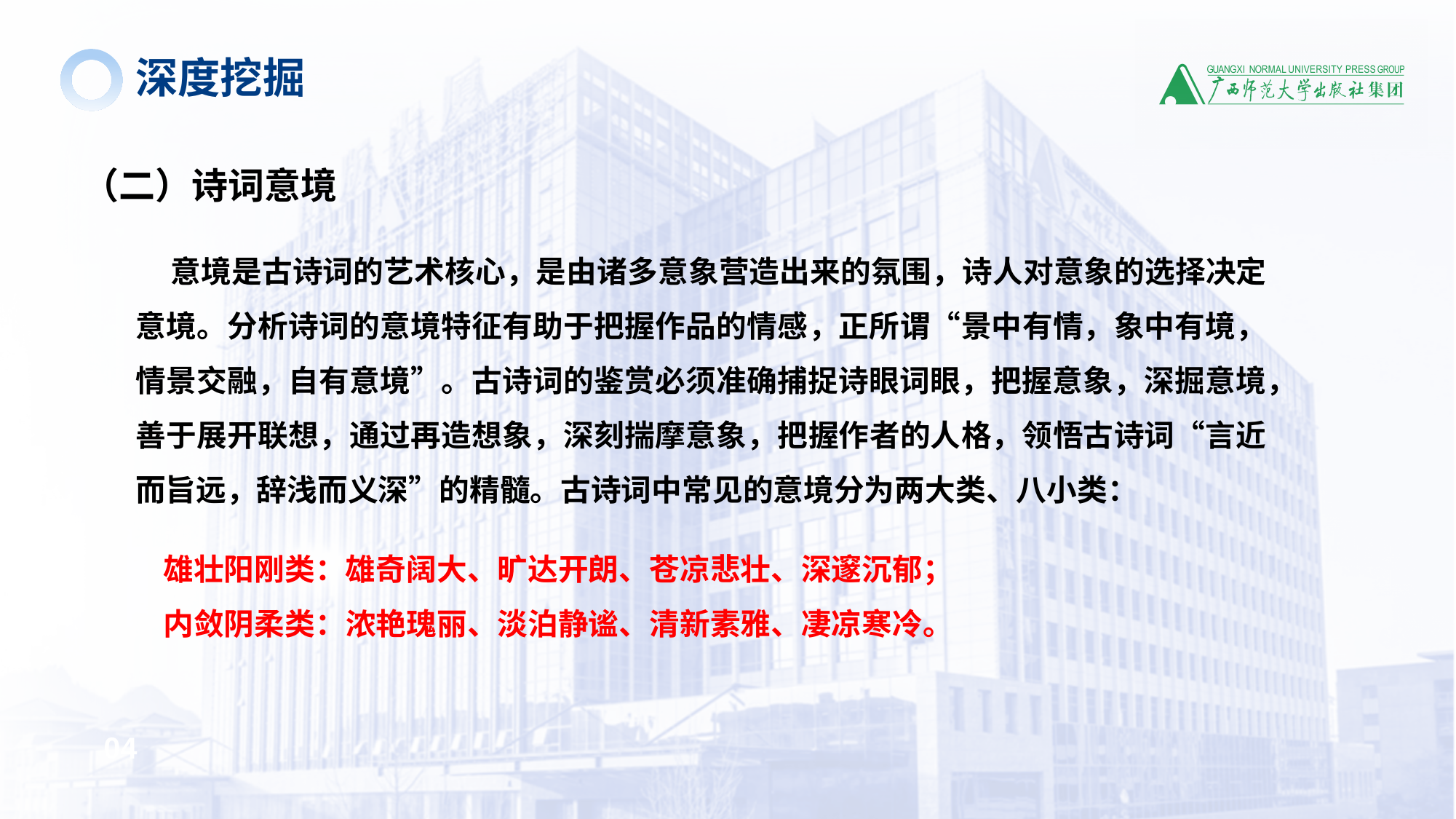

深度挖掘

（二）诗词意境
    意境是古诗词的艺术核心，是由诸多意象营造出来的氛围，诗人对意象的选择决定意境。分析诗词的意境特征有助于把握作品的情感，正所谓“景中有情，象中有境，情景交融，自有意境”。古诗词的鉴赏必须准确捕捉诗眼词眼，把握意象，深掘意境，善于展开联想，通过再造想象，深刻揣摩意象，把握作者的人格，领悟古诗词“言近而旨远，辞浅而义深”的精髓。古诗词中常见的意境分为两大类、八小类：
   雄壮阳刚类：雄奇阔大、旷达开朗、苍凉悲壮、深邃沉郁；
   内敛阴柔类：浓艳瑰丽、淡泊静谧、清新素雅、凄凉寒冷。
04